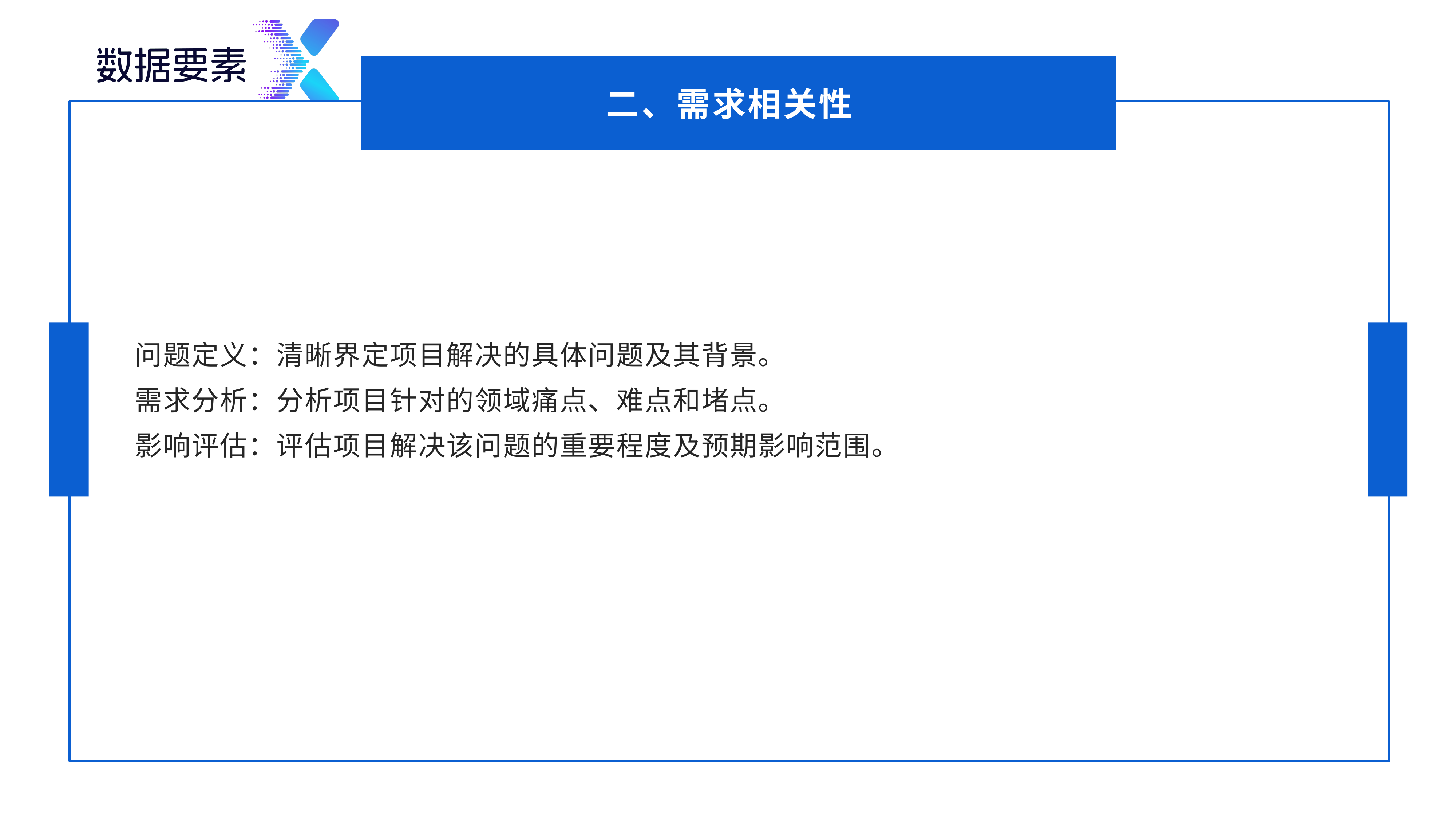

二、需求相关性

问题定义：清晰界定项目解决的具体问题及其背景。
需求分析：分析项目针对的领域痛点、难点和堵点。
影响评估：评估项目解决该问题的重要程度及预期影响范围。